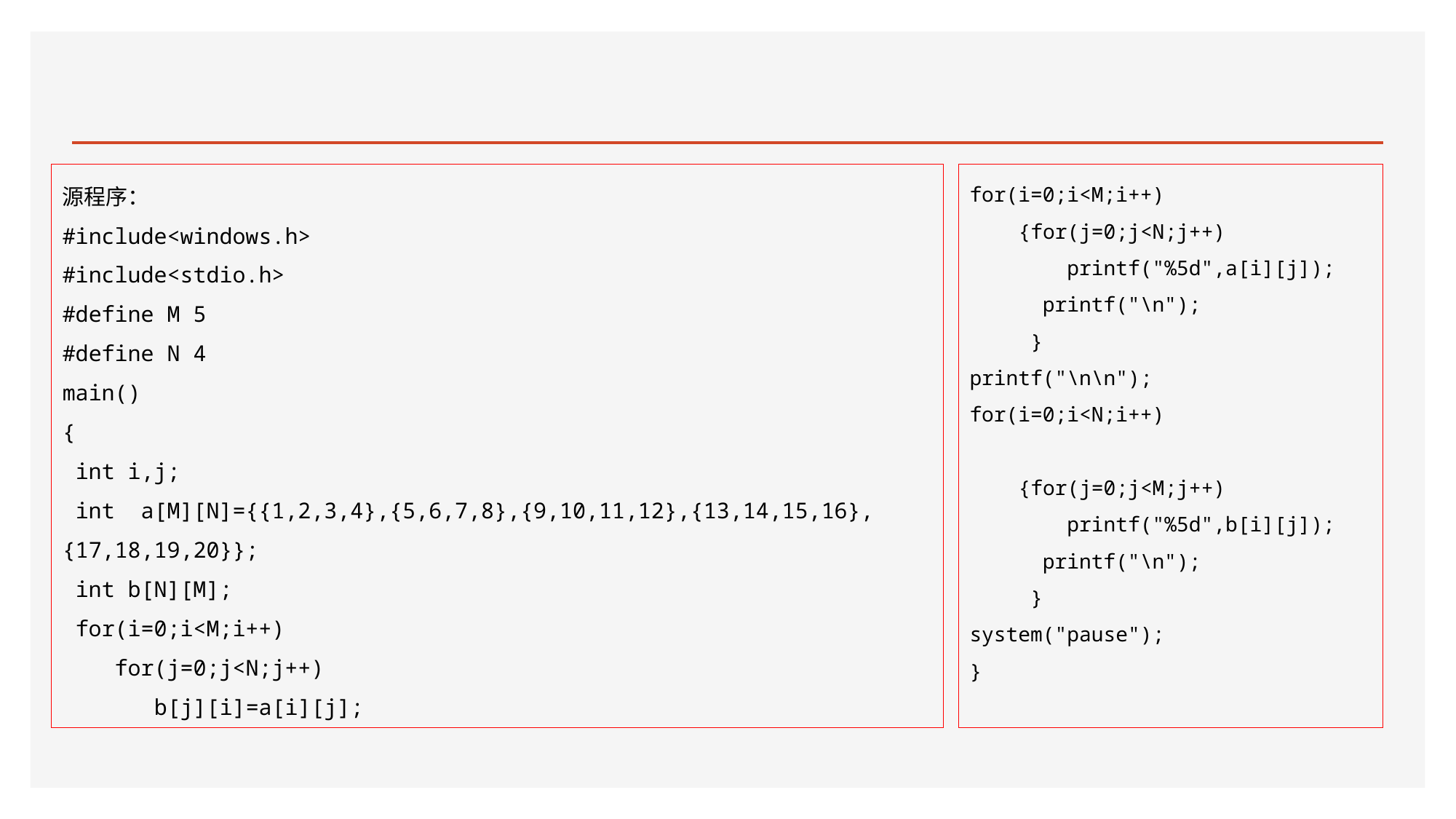

#
源程序：
#include<windows.h>
#include<stdio.h>
#define M 5
#define N 4
main()
{
 int i,j;
 int  a[M][N]={{1,2,3,4},{5,6,7,8},{9,10,11,12},{13,14,15,16},{17,18,19,20}};
 int b[N][M];
 for(i=0;i<M;i++)
    for(j=0;j<N;j++)
       b[j][i]=a[i][j];
for(i=0;i<M;i++)
    {for(j=0;j<N;j++)
        printf("%5d",a[i][j]);
      printf("\n");
     }
printf("\n\n");
for(i=0;i<N;i++)
    {for(j=0;j<M;j++)
        printf("%5d",b[i][j]);
      printf("\n");
     }
system("pause");
}